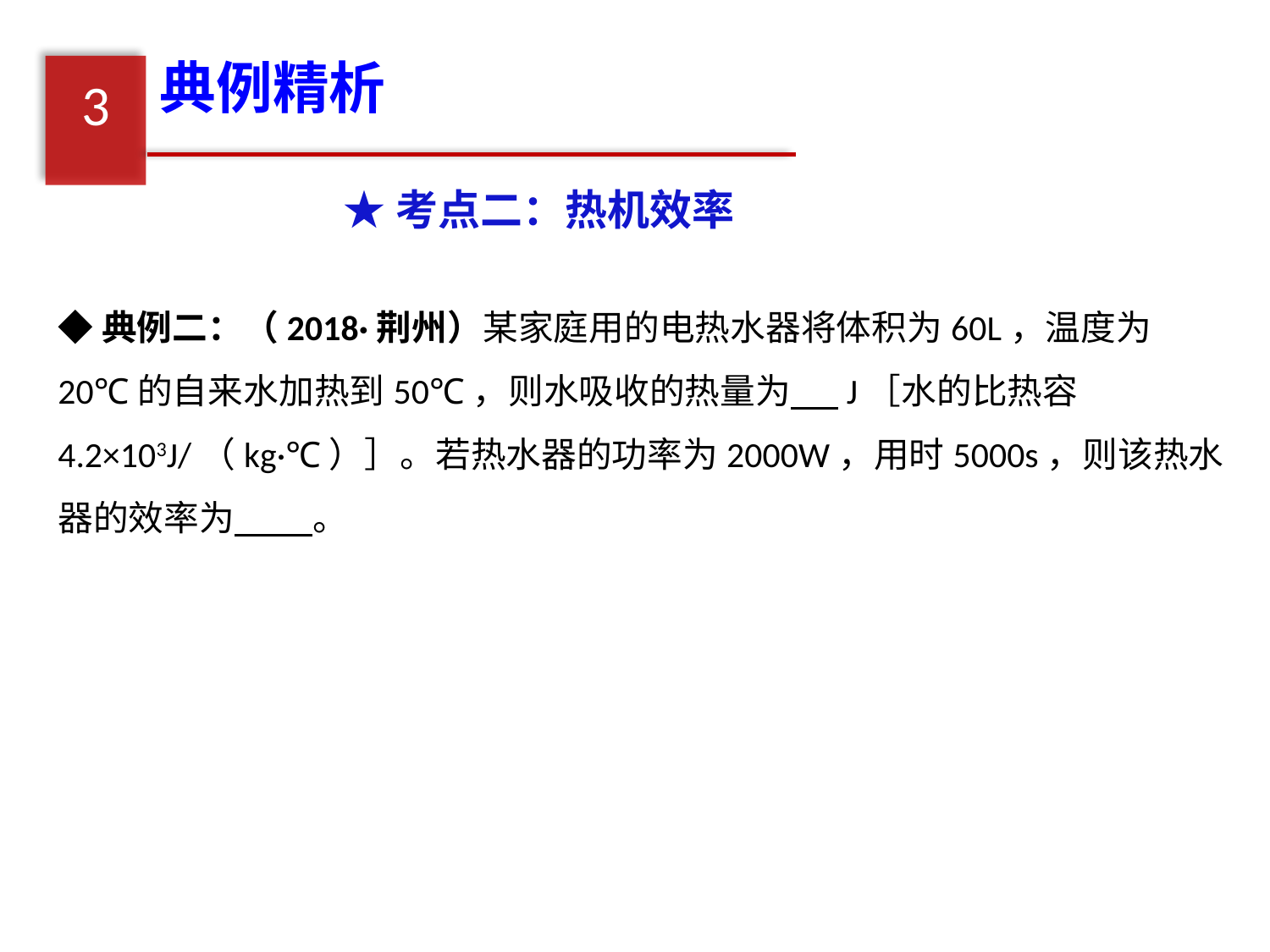

典例精析

3
★考点二：热机效率
◆典例二：（2018·荆州）某家庭用的电热水器将体积为60L，温度为20℃的自来水加热到50℃，则水吸收的热量为      J［水的比热容4.2×103J/（kg·℃）］。若热水器的功率为2000W，用时5000s，则该热水器的效率为          。